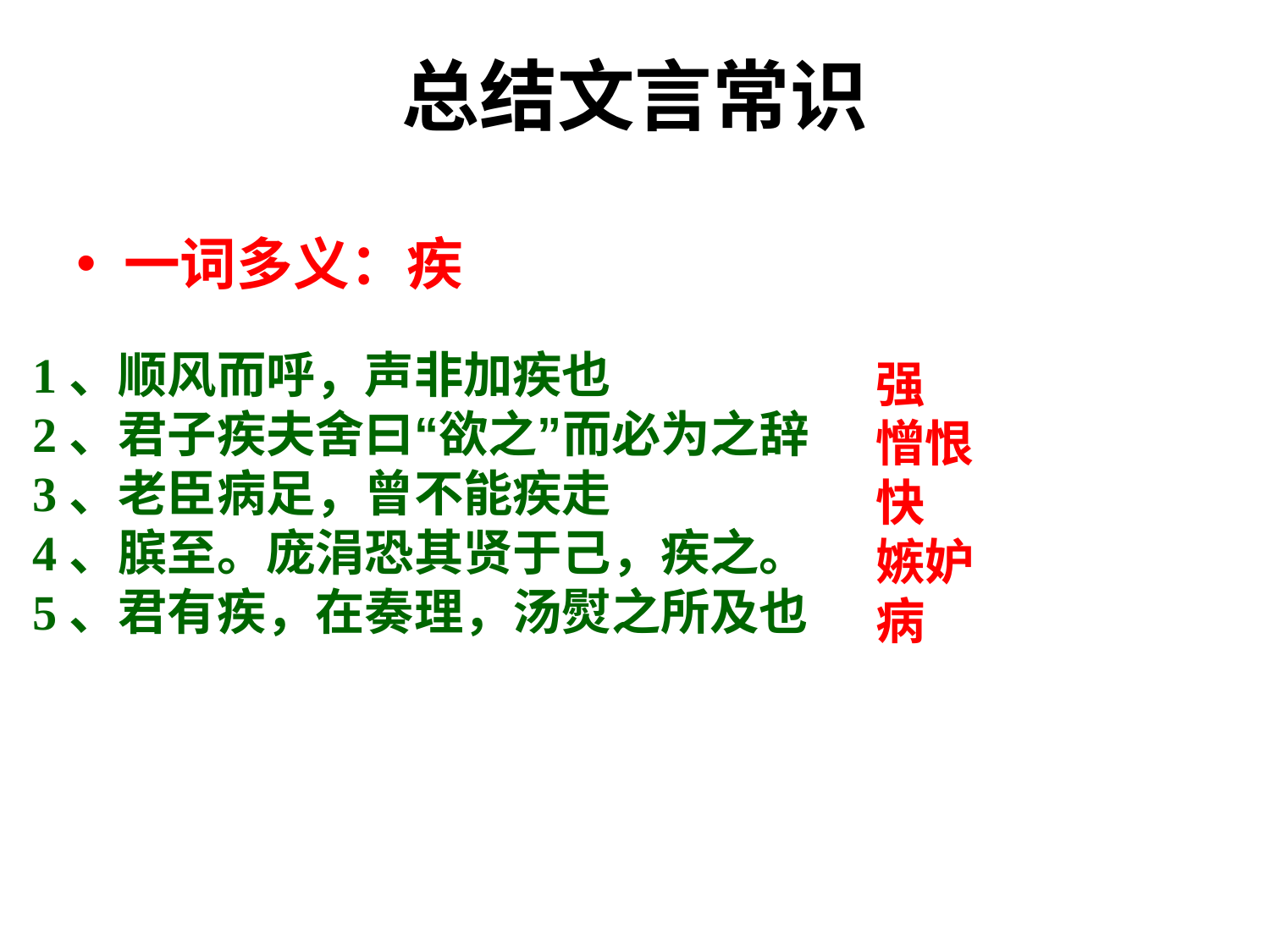

# 总结文言常识
一词多义：疾

1、顺风而呼，声非加疾也
2、君子疾夫舍曰“欲之”而必为之辞
3、老臣病足，曾不能疾走
4、膑至。庞涓恐其贤于己，疾之。
5、君有疾，在奏理，汤熨之所及也
强
憎恨
快
嫉妒
病